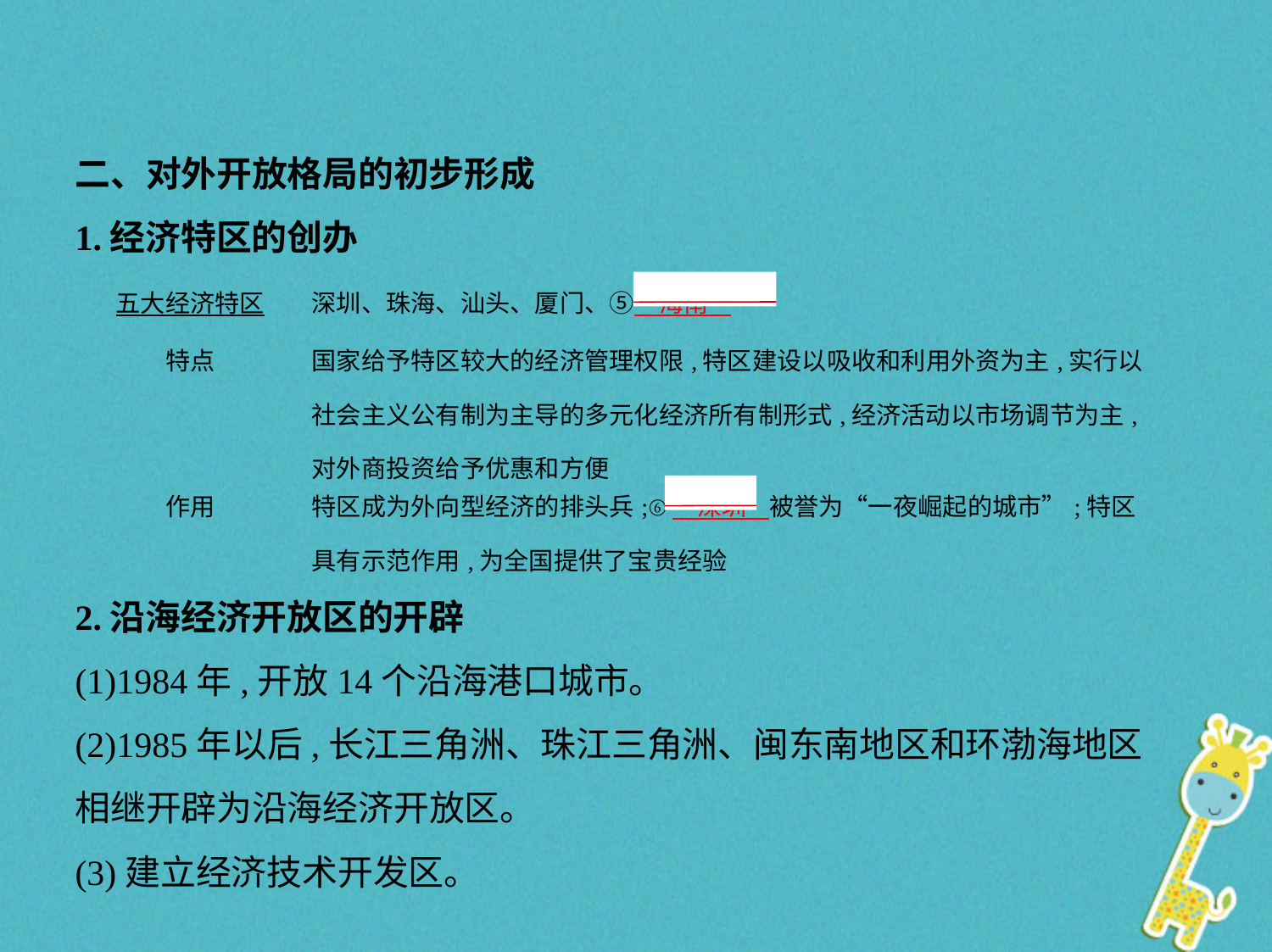

二、对外开放格局的初步形成
1.经济特区的创办
| 五大经济特区 | 深圳、珠海、汕头、厦门、⑤　海南 |
| --- | --- |
| 特点 | 国家给予特区较大的经济管理权限,特区建设以吸收和利用外资为主,实行以社会主义公有制为主导的多元化经济所有制形式,经济活动以市场调节为主,对外商投资给予优惠和方便 |
| 作用 | 特区成为外向型经济的排头兵;⑥　深圳    被誉为“一夜崛起的城市”;特区具有示范作用,为全国提供了宝贵经验 |

2.沿海经济开放区的开辟
(1)1984年,开放14个沿海港口城市。
(2)1985年以后,长江三角洲、珠江三角洲、闽东南地区和环渤海地区
相继开辟为沿海经济开放区。
(3)建立经济技术开发区。